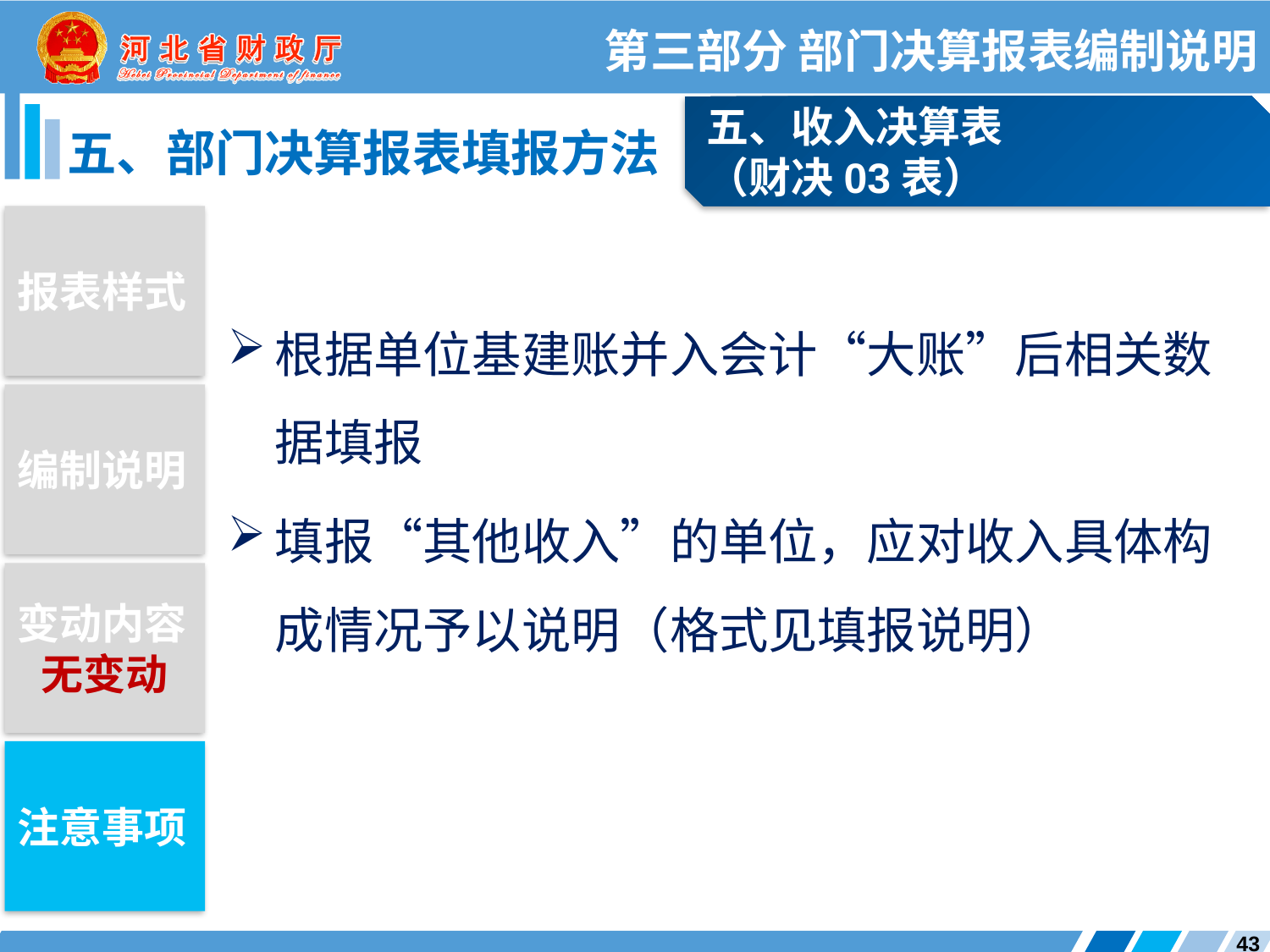

第三部分 部门决算报表编制说明
五、收入决算表
（财决03表）
五、部门决算报表填报方法
报表样式

根据单位基建账并入会计“大账”后相关数据填报
填报“其他收入”的单位，应对收入具体构成情况予以说明（格式见填报说明）
编制说明
变动内容
无变动
注意事项
43